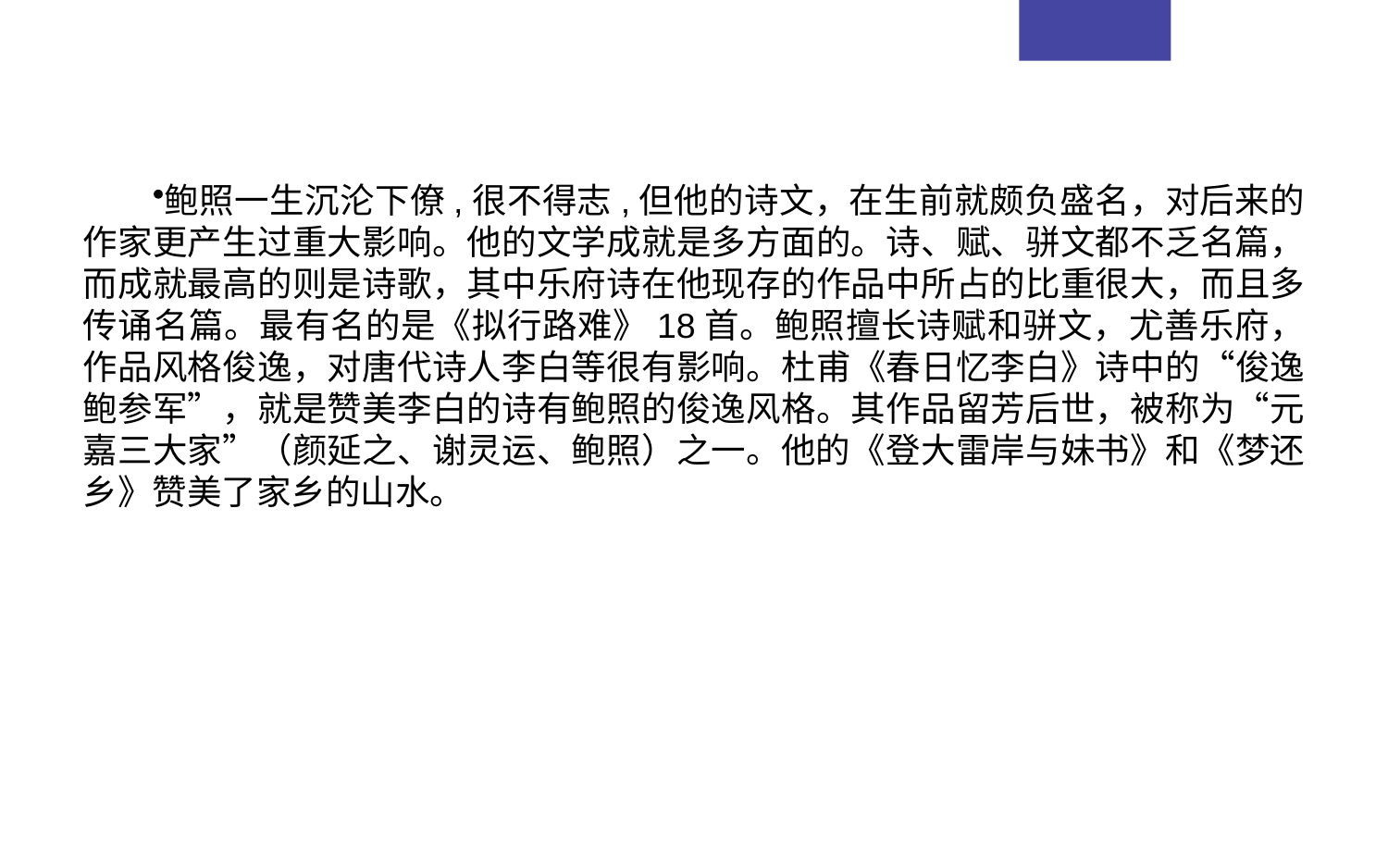

鲍照一生沉沦下僚,很不得志,但他的诗文，在生前就颇负盛名，对后来的作家更产生过重大影响。他的文学成就是多方面的。诗、赋、骈文都不乏名篇，而成就最高的则是诗歌，其中乐府诗在他现存的作品中所占的比重很大，而且多传诵名篇。最有名的是《拟行路难》18首。鲍照擅长诗赋和骈文，尤善乐府，作品风格俊逸，对唐代诗人李白等很有影响。杜甫《春日忆李白》诗中的“俊逸鲍参军”，就是赞美李白的诗有鲍照的俊逸风格。其作品留芳后世，被称为“元嘉三大家”（颜延之、谢灵运、鲍照）之一。他的《登大雷岸与妹书》和《梦还乡》赞美了家乡的山水。